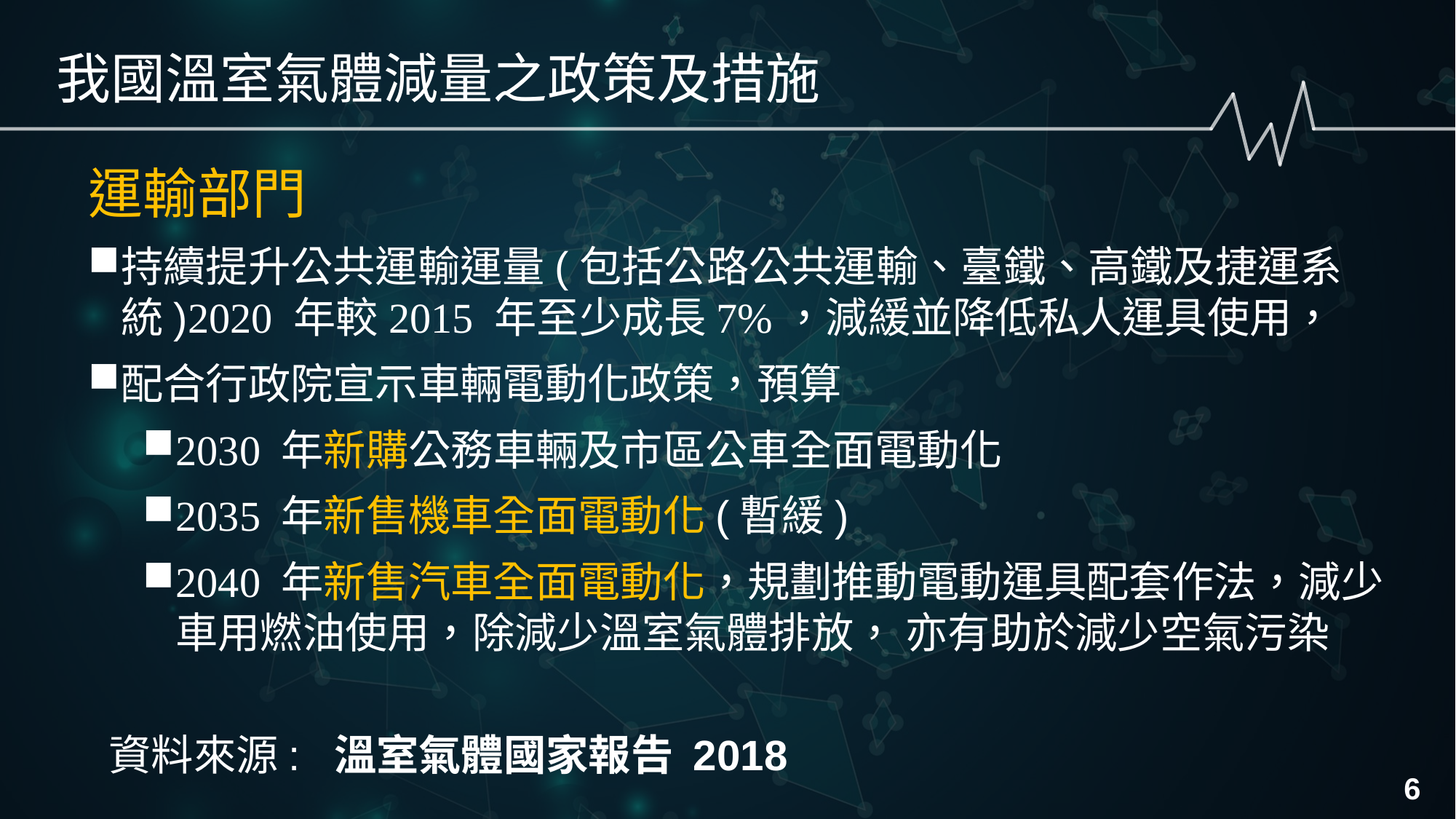

我國溫室氣體減量之政策及措施
運輸部門
持續提升公共運輸運量(包括公路公共運輸、臺鐵、高鐵及捷運系統)2020 年較2015 年至少成長7%，減緩並降低私人運具使用，
配合行政院宣示車輛電動化政策，預算
2030 年新購公務車輛及市區公車全面電動化
2035 年新售機車全面電動化(暫緩)
2040 年新售汽車全面電動化，規劃推動電動運具配套作法，減少車用燃油使用，除減少溫室氣體排放， 亦有助於減少空氣污染

資料來源:  溫室氣體國家報告 2018
6